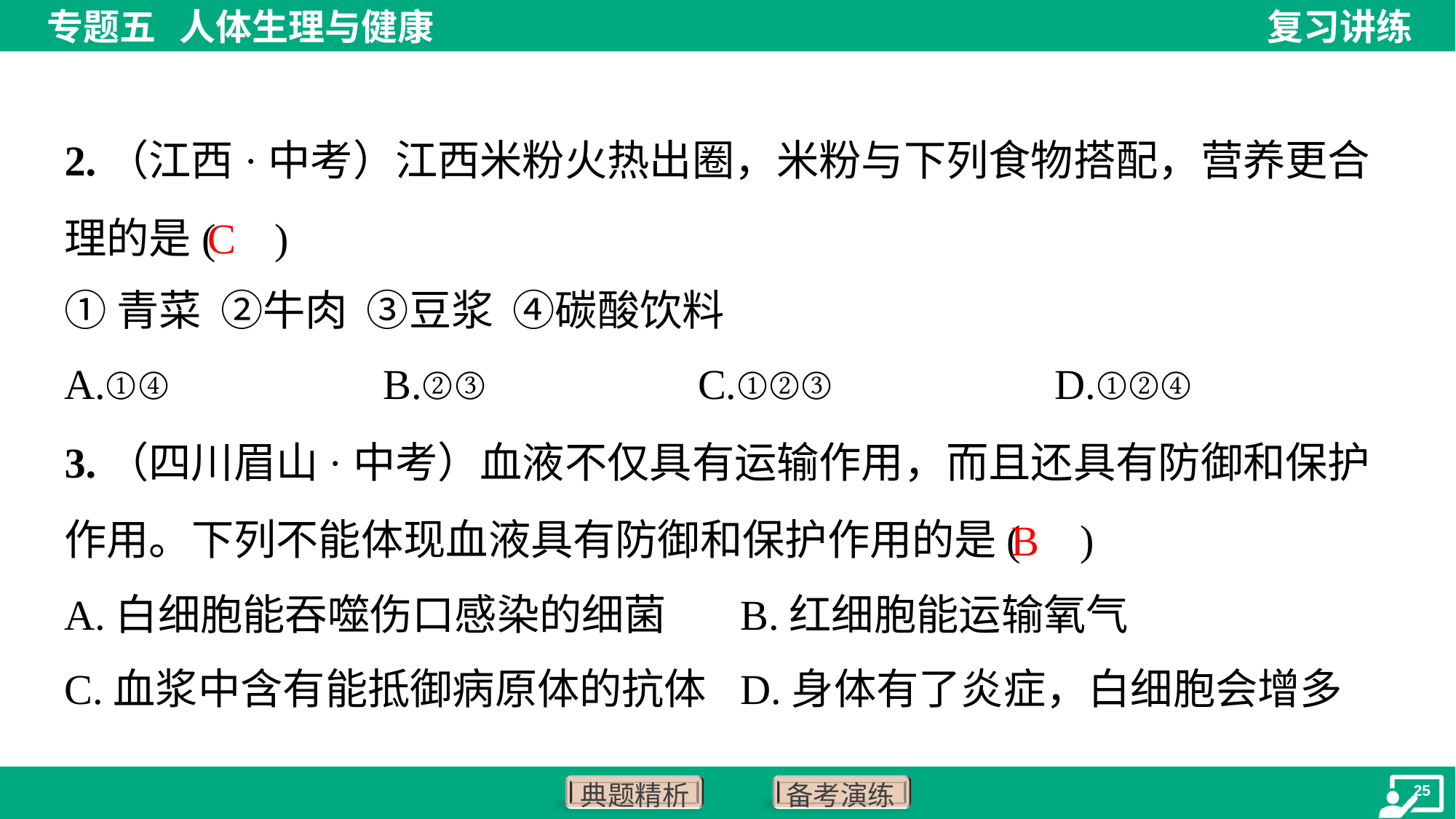

2.（江西·中考）江西米粉火热出圈，米粉与下列食物搭配，营养更合理的是(     )
C
①青菜  ②牛肉  ③豆浆  ④碳酸饮料
A.①④	B.②③	C.①②③	D.①②④
3.（四川眉山·中考）血液不仅具有运输作用，而且还具有防御和保护作用。下列不能体现血液具有防御和保护作用的是(     )
B
A.白细胞能吞噬伤口感染的细菌	B.红细胞能运输氧气
C.血浆中含有能抵御病原体的抗体	D.身体有了炎症，白细胞会增多